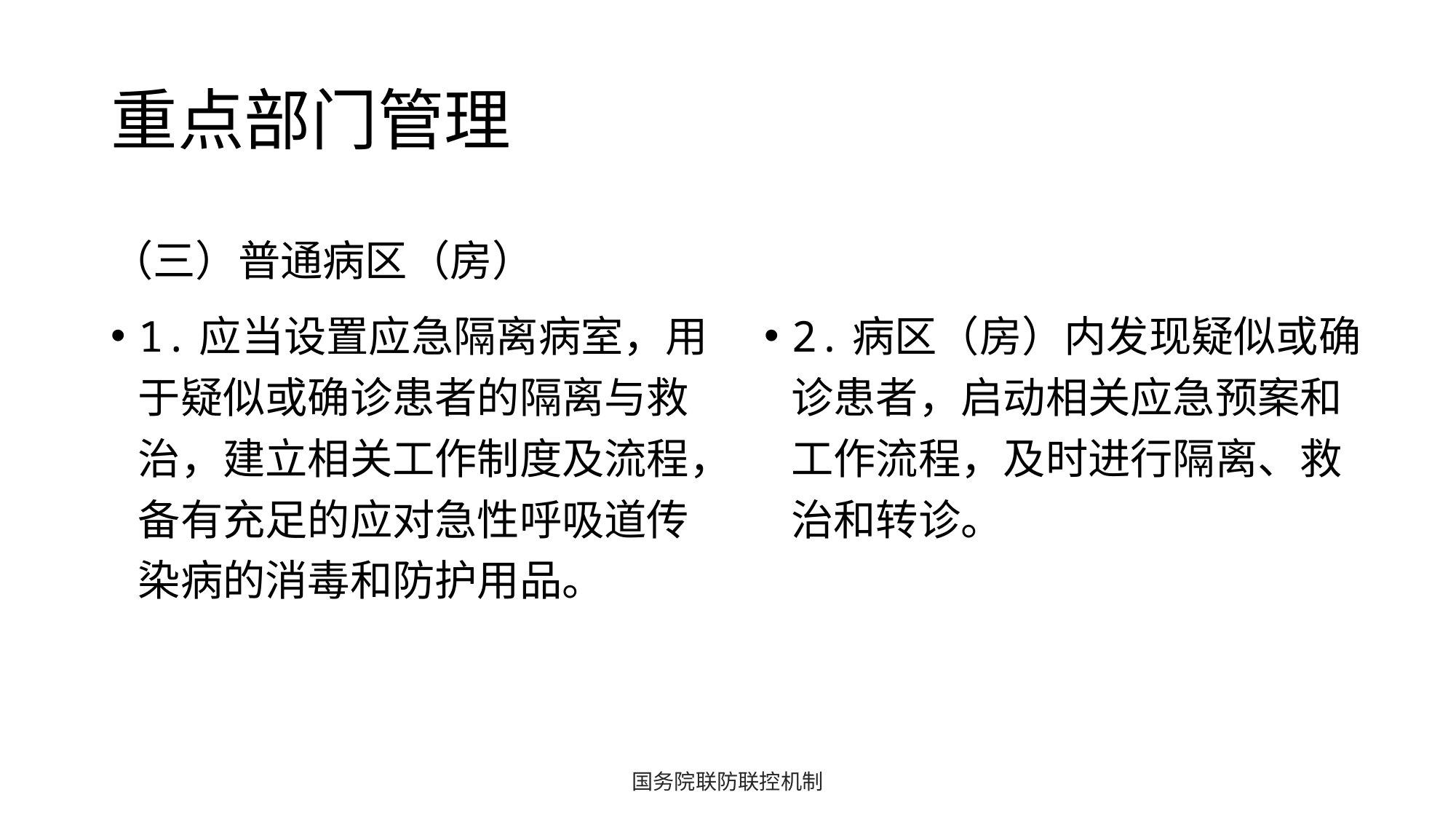

# 重点部门管理
（三）普通病区（房）
1.应当设置应急隔离病室，用于疑似或确诊患者的隔离与救治，建立相关工作制度及流程，备有充足的应对急性呼吸道传染病的消毒和防护用品。
2.病区（房）内发现疑似或确诊患者，启动相关应急预案和工作流程，及时进行隔离、救治和转诊。

国务院联防联控机制
18